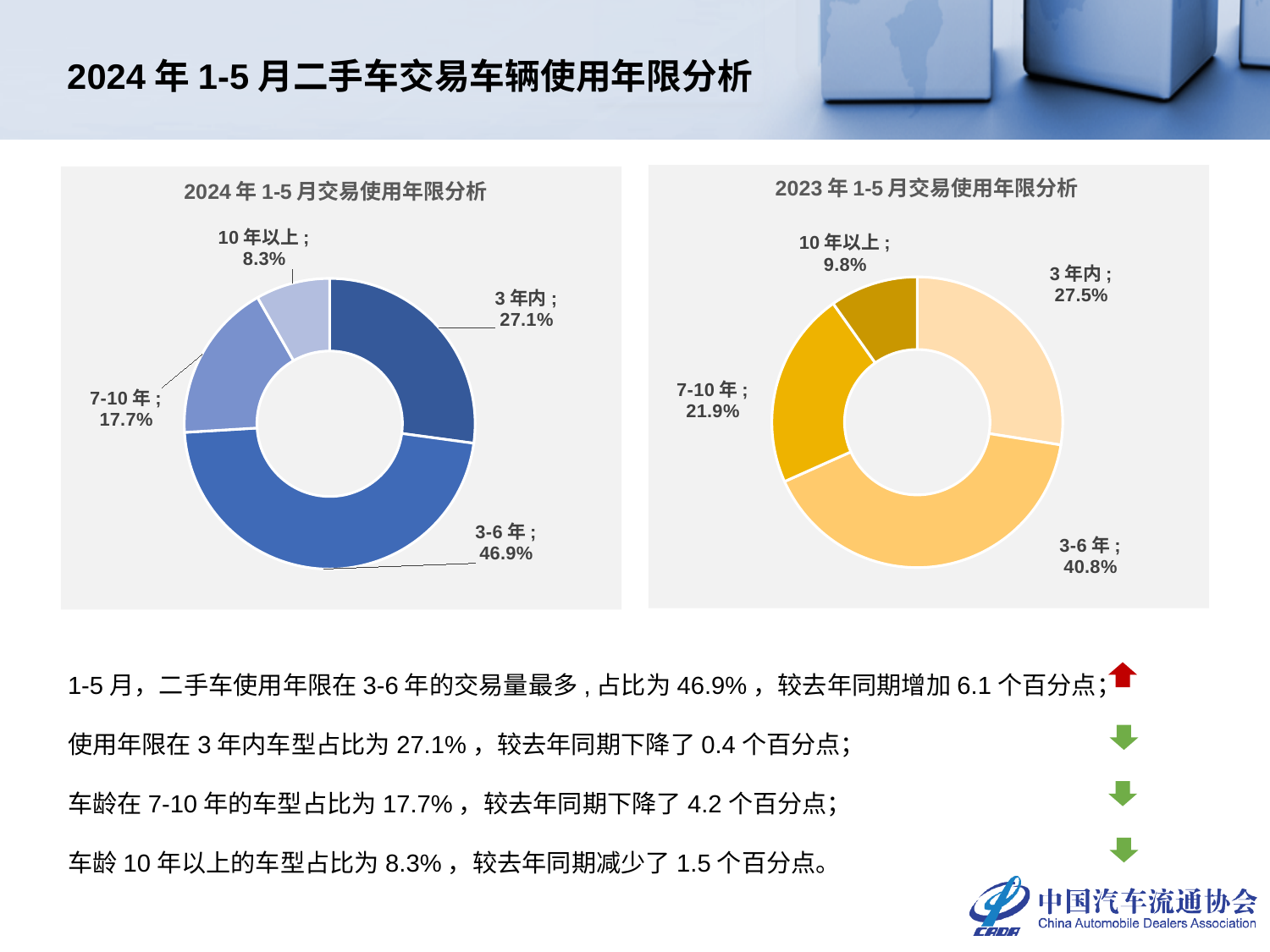

# 2024年1-5月二手车交易车辆使用年限分析

### Chart: 2023年1-5月交易使用年限分析

| Category | 2023年 |
|---|---|
| 3年内 | 0.27502429073137563 |
| 3-6年 | 0.4080178072138289 |
| 7-10年 | 0.21888471335554857 |
| 10年以上 | 0.09807318869924689 |

### Chart: 2024年1-5月交易使用年限分析

| Category | 2024年 |
|---|---|
| 3年内 | 0.27145147718707985 |
| 3-6年 | 0.46910355791700786 |
| 7-10年 | 0.1768498044036425 |
| 10年以上 | 0.0825951604922698 |
1-5月，二手车使用年限在3-6年的交易量最多,占比为46.9%，较去年同期增加6.1个百分点；
使用年限在3年内车型占比为27.1%，较去年同期下降了0.4个百分点；
车龄在7-10年的车型占比为17.7%，较去年同期下降了4.2个百分点；
车龄10年以上的车型占比为8.3%，较去年同期减少了1.5个百分点。